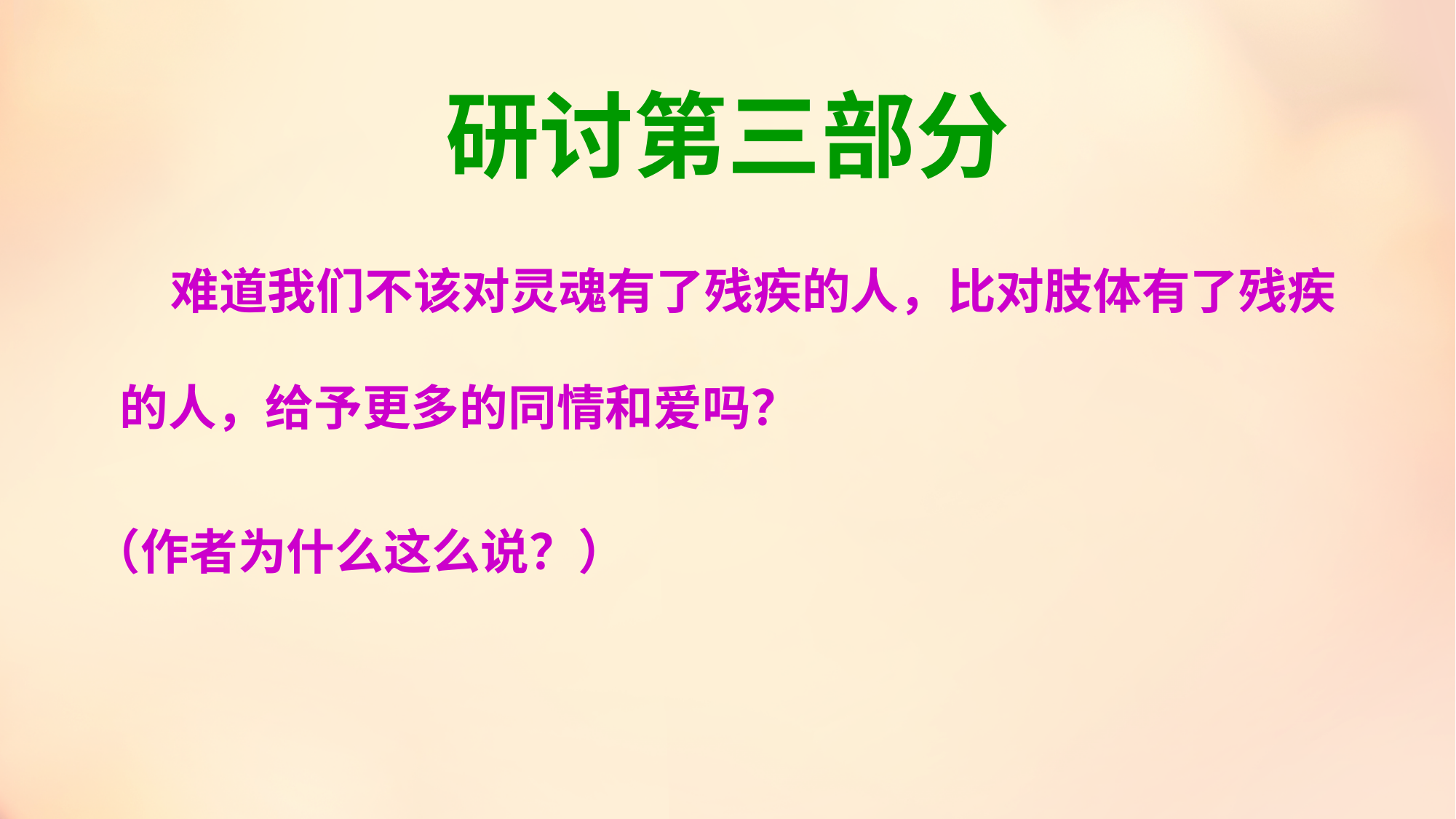

# 研讨第三部分
      难道我们不该对灵魂有了残疾的人，比对肢体有了残疾的人，给予更多的同情和爱吗？
（作者为什么这么说？）